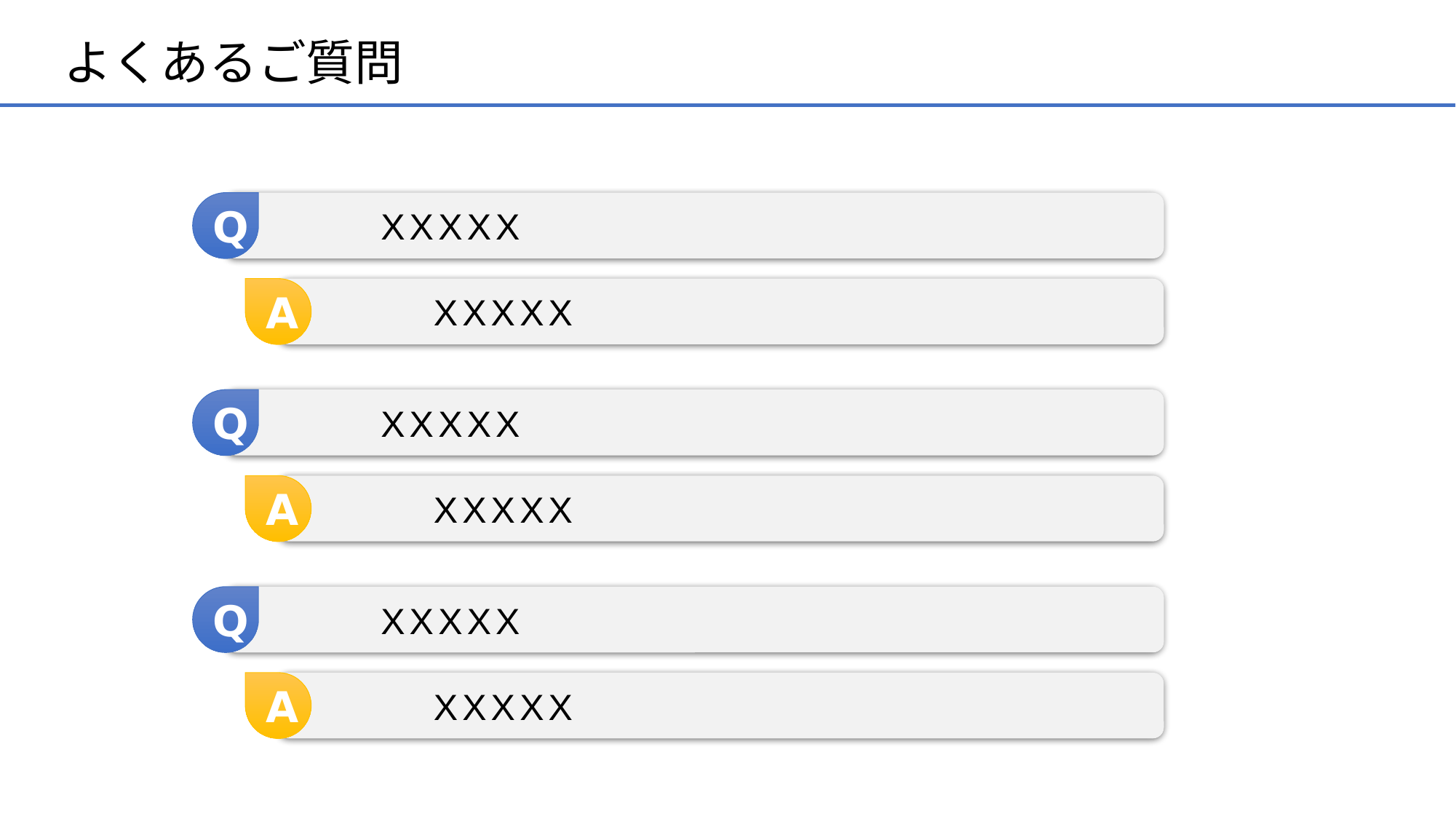

# よくあるご質問
	XXXXX
Q
XXXXX
A
	XXXXX
Q
XXXXX
A
	XXXXX
Q
XXXXX
A